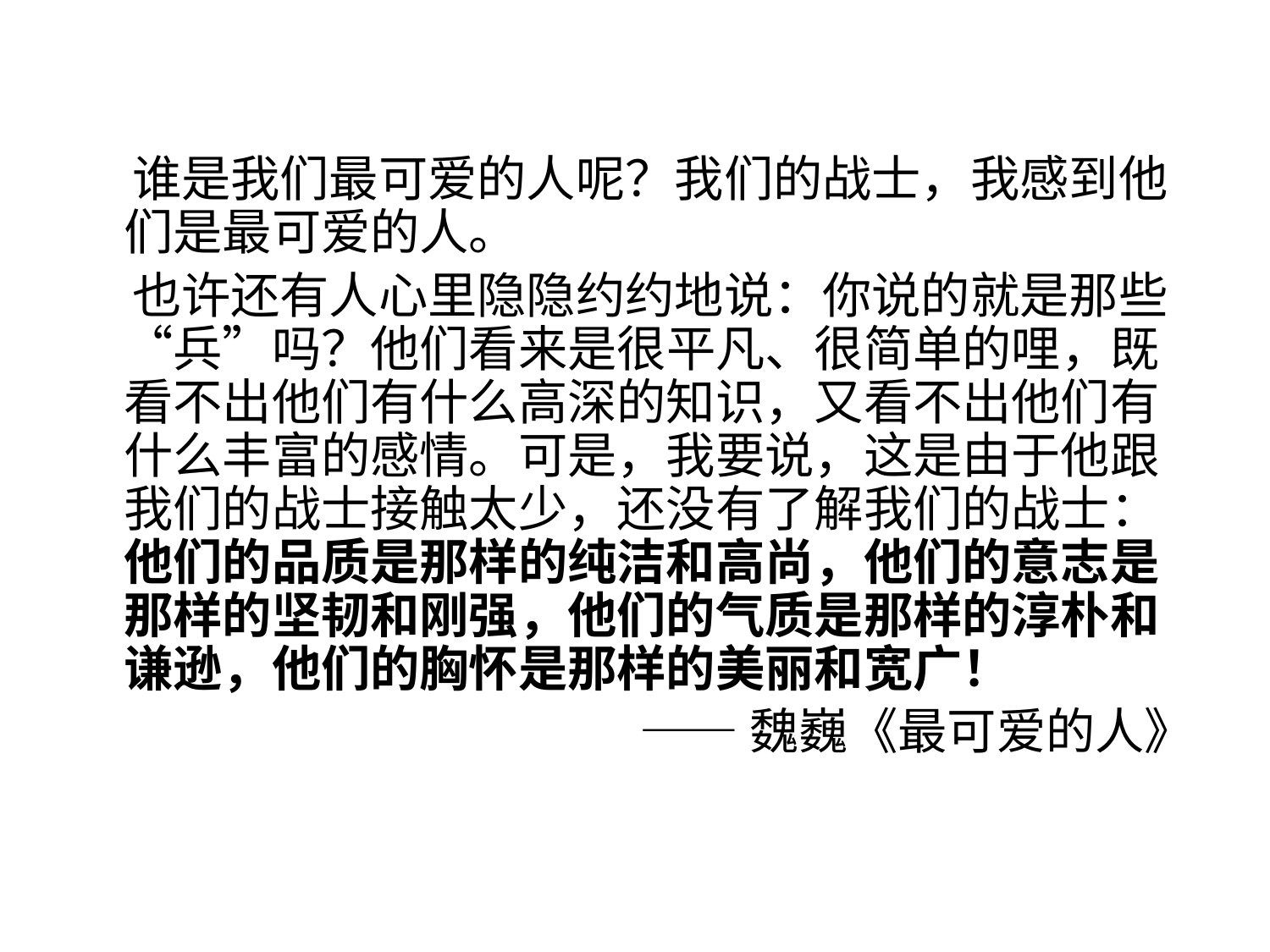

谁是我们最可爱的人呢？我们的战士，我感到他们是最可爱的人。
    也许还有人心里隐隐约约地说：你说的就是那些“兵”吗？他们看来是很平凡、很简单的哩，既看不出他们有什么高深的知识，又看不出他们有什么丰富的感情。可是，我要说，这是由于他跟我们的战士接触太少，还没有了解我们的战士：他们的品质是那样的纯洁和高尚，他们的意志是那样的坚韧和刚强，他们的气质是那样的淳朴和谦逊，他们的胸怀是那样的美丽和宽广！
——魏巍《最可爱的人》